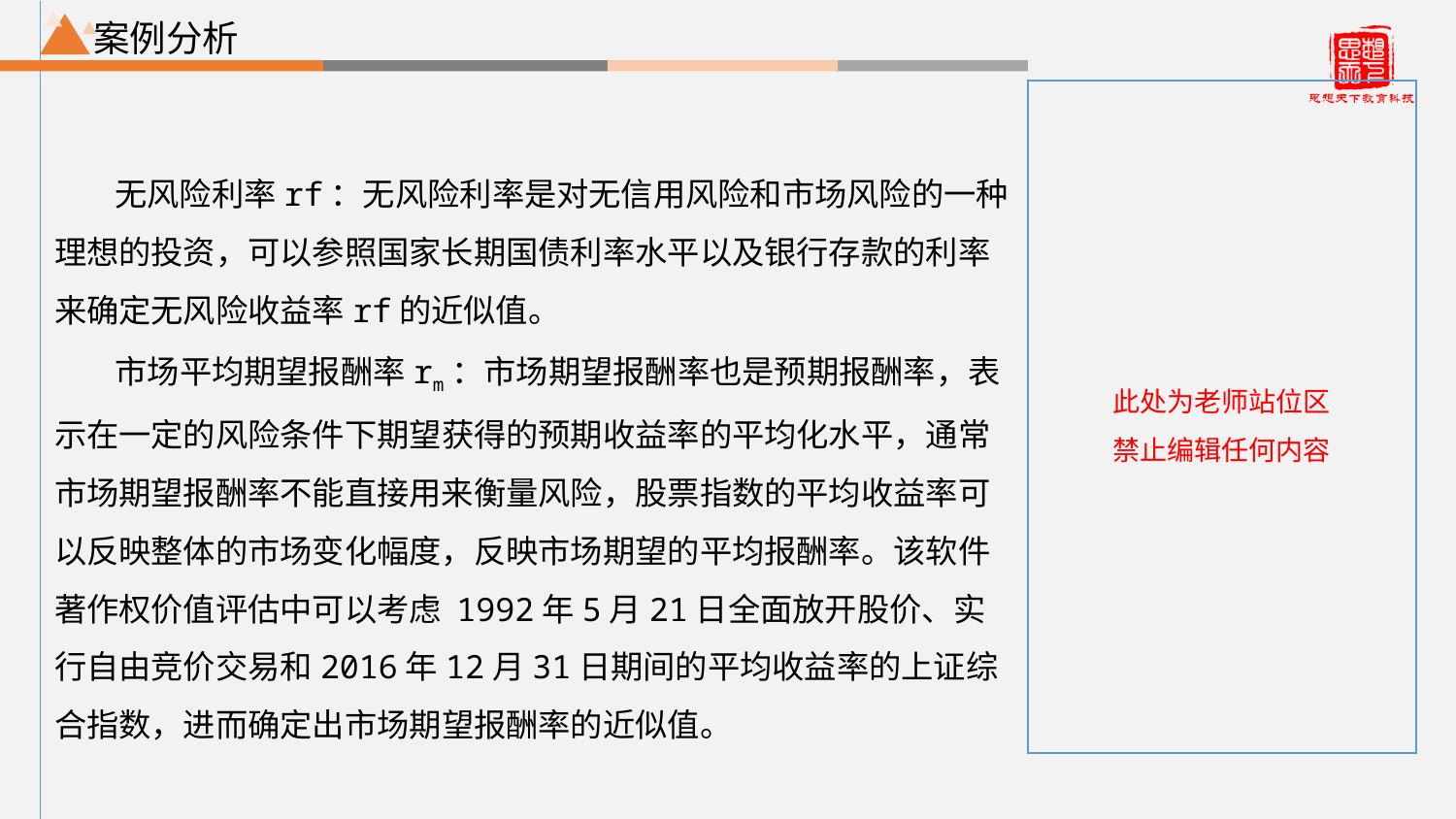

案例分析
无风险利率rf：无风险利率是对无信用风险和市场风险的一种理想的投资，可以参照国家长期国债利率水平以及银行存款的利率来确定无风险收益率rf的近似值。
市场平均期望报酬率rm：市场期望报酬率也是预期报酬率，表示在一定的风险条件下期望获得的预期收益率的平均化水平，通常市场期望报酬率不能直接用来衡量风险，股票指数的平均收益率可以反映整体的市场变化幅度，反映市场期望的平均报酬率。该软件著作权价值评估中可以考虑 1992年5月21日全面放开股价、实行自由竞价交易和2016年12月31日期间的平均收益率的上证综合指数，进而确定出市场期望报酬率的近似值。
77